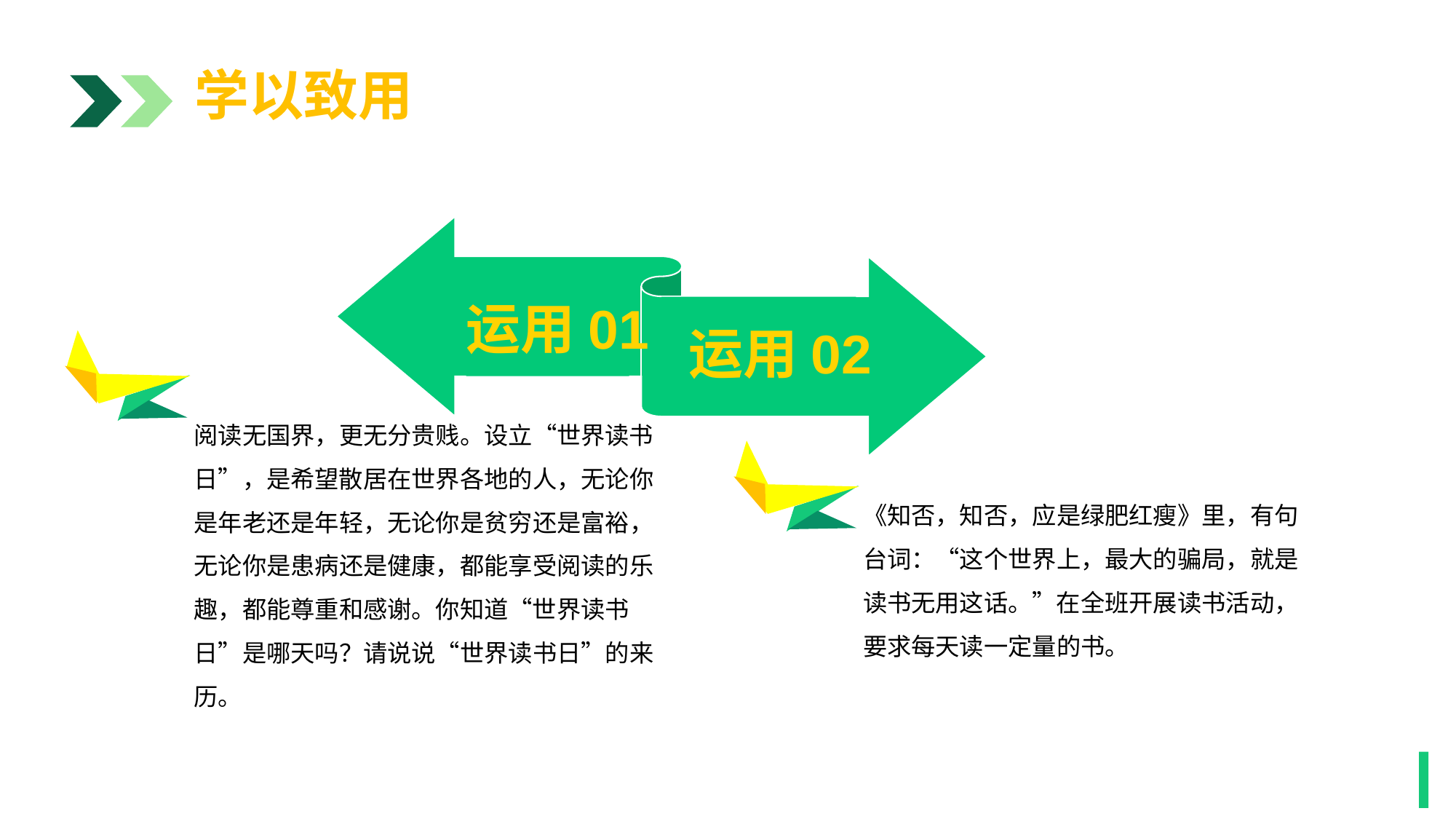

学以致用

运用01
运用02
1

阅读无国界，更无分贵贱。设立“世界读书日”，是希望散居在世界各地的人，无论你是年老还是年轻，无论你是贫穷还是富裕，无论你是患病还是健康，都能享受阅读的乐趣，都能尊重和感谢。你知道“世界读书日”是哪天吗？请说说“世界读书日”的来历。

《知否，知否，应是绿肥红瘦》里，有句台词：“这个世界上，最大的骗局，就是读书无用这话。”在全班开展读书活动，要求每天读一定量的书。
1
7